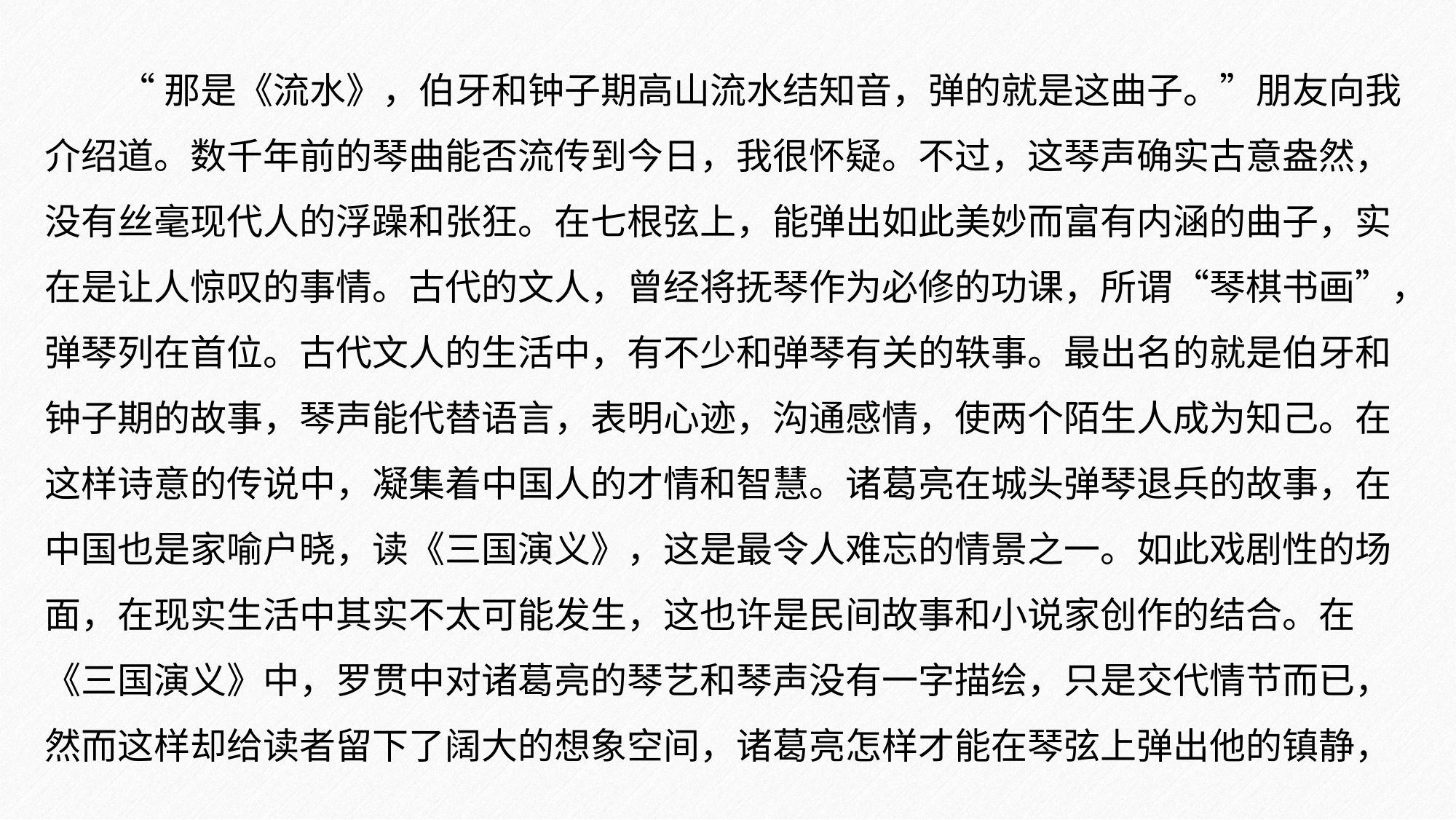

“那是《流水》，伯牙和钟子期高山流水结知音，弹的就是这曲子。”朋友向我介绍道。数千年前的琴曲能否流传到今日，我很怀疑。不过，这琴声确实古意盎然，没有丝毫现代人的浮躁和张狂。在七根弦上，能弹出如此美妙而富有内涵的曲子，实在是让人惊叹的事情。古代的文人，曾经将抚琴作为必修的功课，所谓“琴棋书画”，弹琴列在首位。古代文人的生活中，有不少和弹琴有关的轶事。最出名的就是伯牙和钟子期的故事，琴声能代替语言，表明心迹，沟通感情，使两个陌生人成为知己。在这样诗意的传说中，凝集着中国人的才情和智慧。诸葛亮在城头弹琴退兵的故事，在中国也是家喻户晓，读《三国演义》，这是最令人难忘的情景之一。如此戏剧性的场面，在现实生活中其实不太可能发生，这也许是民间故事和小说家创作的结合。在《三国演义》中，罗贯中对诸葛亮的琴艺和琴声没有一字描绘，只是交代情节而已，然而这样却给读者留下了阔大的想象空间，诸葛亮怎样才能在琴弦上弹出他的镇静，